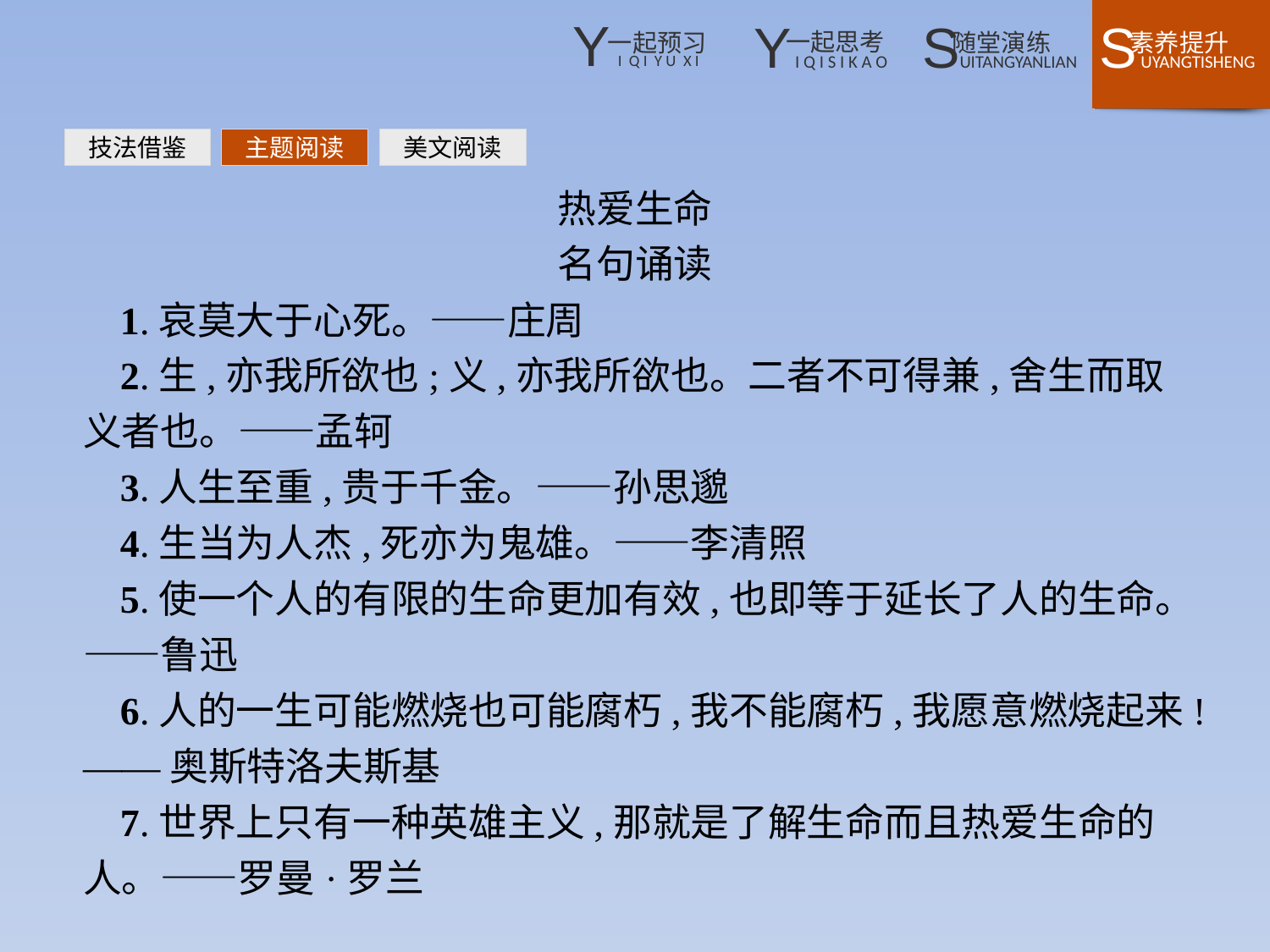

技法借鉴
主题阅读
美文阅读
热爱生命
名句诵读
1.哀莫大于心死。——庄周
2.生,亦我所欲也;义,亦我所欲也。二者不可得兼,舍生而取义者也。——孟轲
3.人生至重,贵于千金。——孙思邈
4.生当为人杰,死亦为鬼雄。——李清照
5.使一个人的有限的生命更加有效,也即等于延长了人的生命。——鲁迅
6.人的一生可能燃烧也可能腐朽,我不能腐朽,我愿意燃烧起来!——奥斯特洛夫斯基
7.世界上只有一种英雄主义,那就是了解生命而且热爱生命的人。——罗曼·罗兰